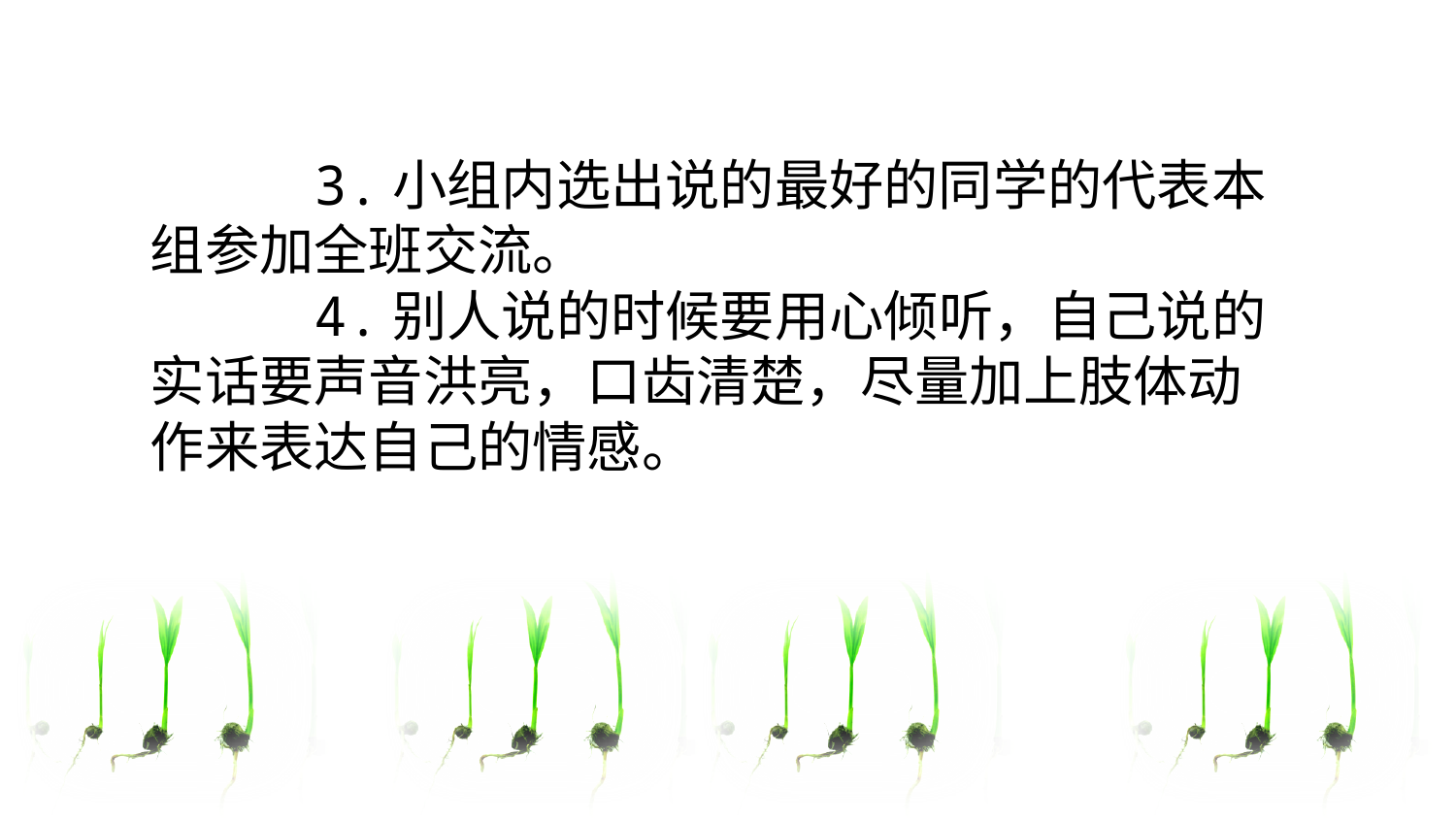

3.小组内选出说的最好的同学的代表本组参加全班交流。
     4.别人说的时候要用心倾听，自己说的实话要声音洪亮，口齿清楚，尽量加上肢体动作来表达自己的情感。